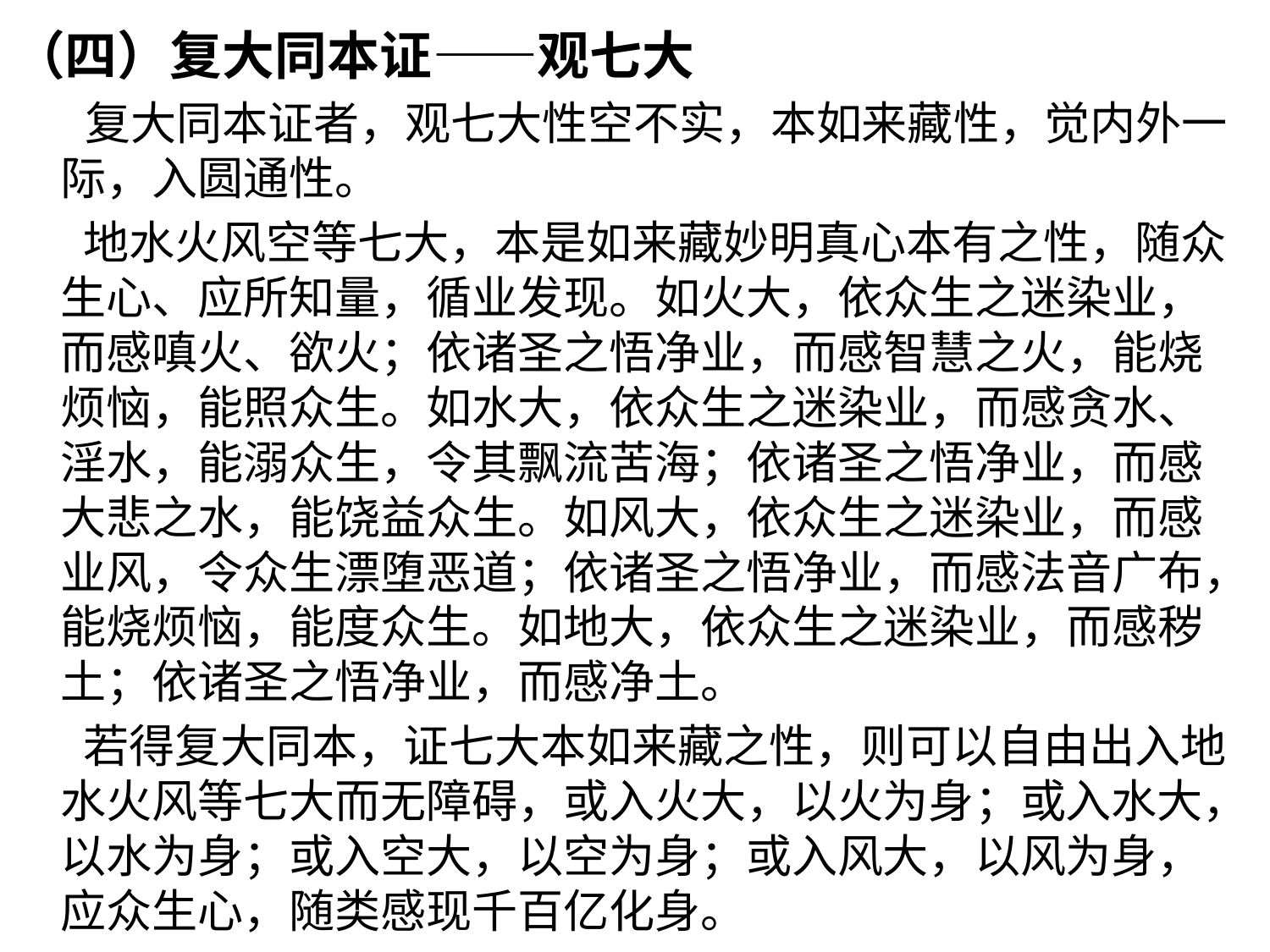

（四）复大同本证——观七大
      复大同本证者，观七大性空不实，本如来藏性，觉内外一际，入圆通性。
      地水火风空等七大，本是如来藏妙明真心本有之性，随众生心、应所知量，循业发现。如火大，依众生之迷染业，而感嗔火、欲火；依诸圣之悟净业，而感智慧之火，能烧烦恼，能照众生。如水大，依众生之迷染业，而感贪水、淫水，能溺众生，令其飘流苦海；依诸圣之悟净业，而感大悲之水，能饶益众生。如风大，依众生之迷染业，而感业风，令众生漂堕恶道；依诸圣之悟净业，而感法音广布，能烧烦恼，能度众生。如地大，依众生之迷染业，而感秽土；依诸圣之悟净业，而感净土。
      若得复大同本，证七大本如来藏之性，则可以自由出入地水火风等七大而无障碍，或入火大，以火为身；或入水大，以水为身；或入空大，以空为身；或入风大，以风为身，应众生心，随类感现千百亿化身。